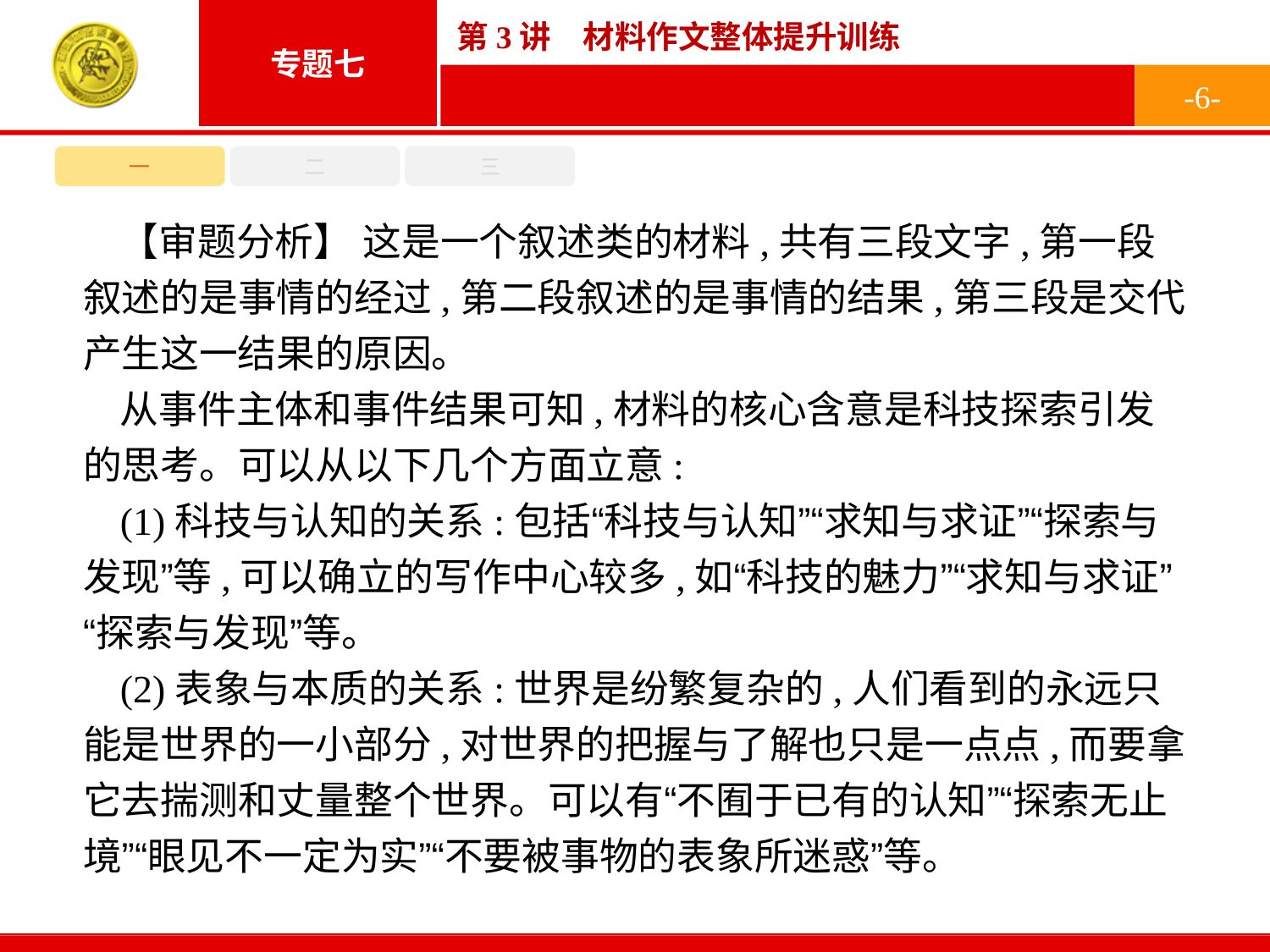

-6-
一
二
三
【审题分析】 这是一个叙述类的材料,共有三段文字,第一段叙述的是事情的经过,第二段叙述的是事情的结果,第三段是交代产生这一结果的原因。
从事件主体和事件结果可知,材料的核心含意是科技探索引发的思考。可以从以下几个方面立意:
(1)科技与认知的关系:包括“科技与认知”“求知与求证”“探索与发现”等,可以确立的写作中心较多,如“科技的魅力”“求知与求证”“探索与发现”等。
(2)表象与本质的关系:世界是纷繁复杂的,人们看到的永远只能是世界的一小部分,对世界的把握与了解也只是一点点,而要拿它去揣测和丈量整个世界。可以有“不囿于已有的认知”“探索无止境”“眼见不一定为实”“不要被事物的表象所迷惑”等。